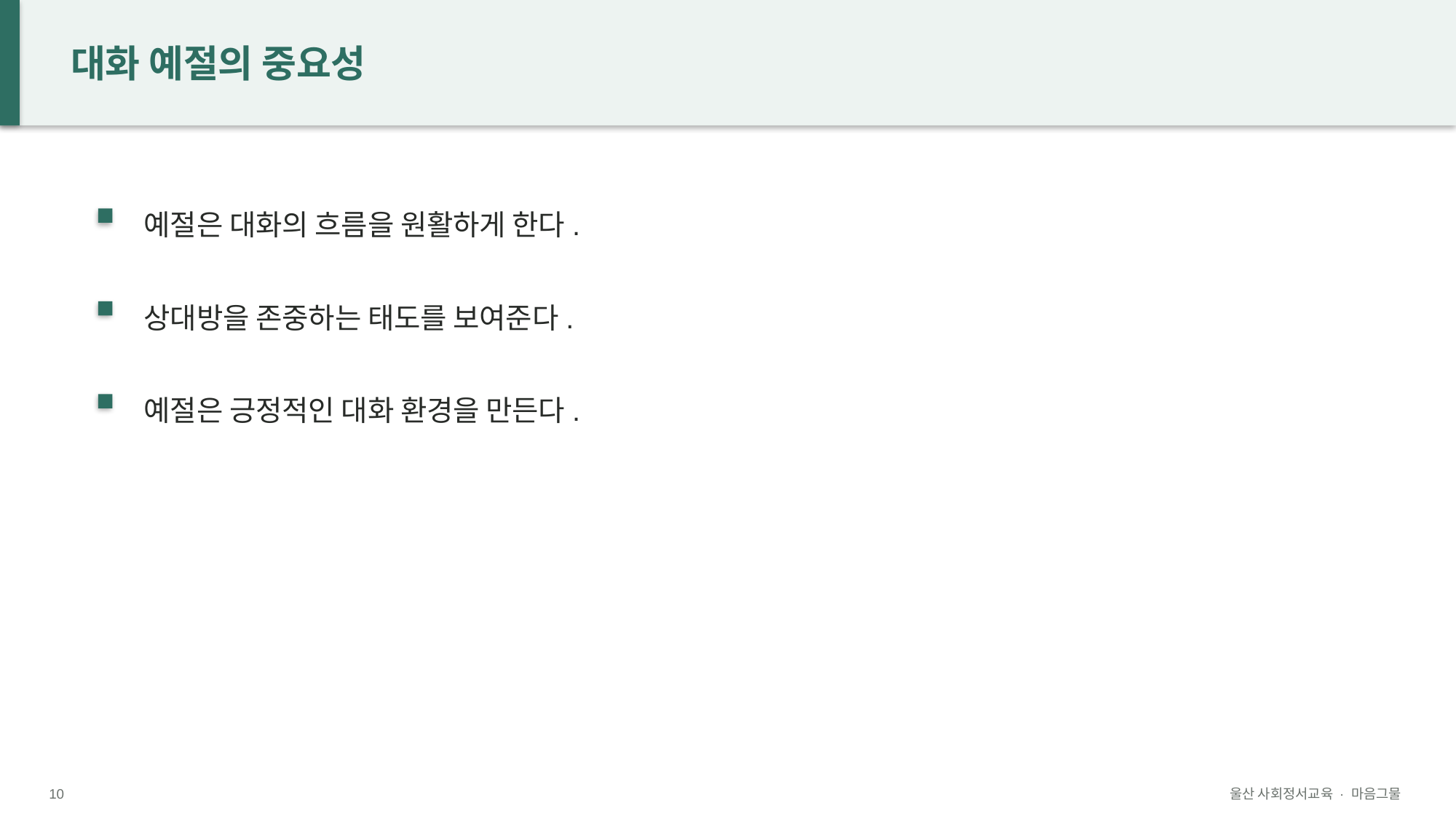

대화 예절의 중요성
예절은 대화의 흐름을 원활하게 한다.

상대방을 존중하는 태도를 보여준다.

예절은 긍정적인 대화 환경을 만든다.

10
울산 사회정서교육 · 마음그물